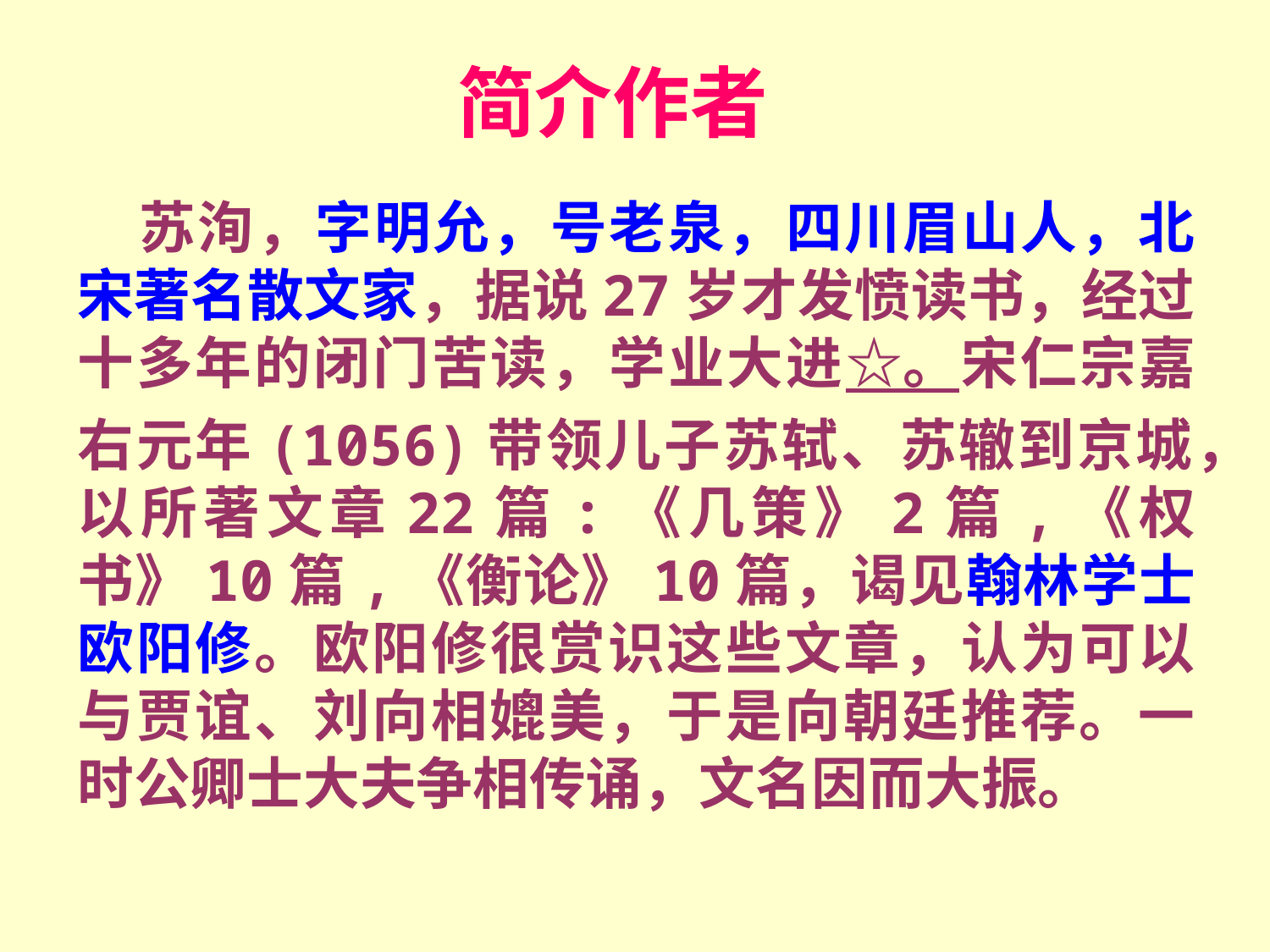

简介作者
   苏洵，字明允，号老泉，四川眉山人，北宋著名散文家，据说27岁才发愤读书，经过十多年的闭门苦读，学业大进☆。宋仁宗嘉右元年(1056)带领儿子苏轼、苏辙到京城，以所著文章22篇:《几策》2篇,《权书》10篇,《衡论》10篇，谒见翰林学士欧阳修。欧阳修很赏识这些文章，认为可以与贾谊、刘向相媲美，于是向朝廷推荐。一时公卿士大夫争相传诵，文名因而大振。